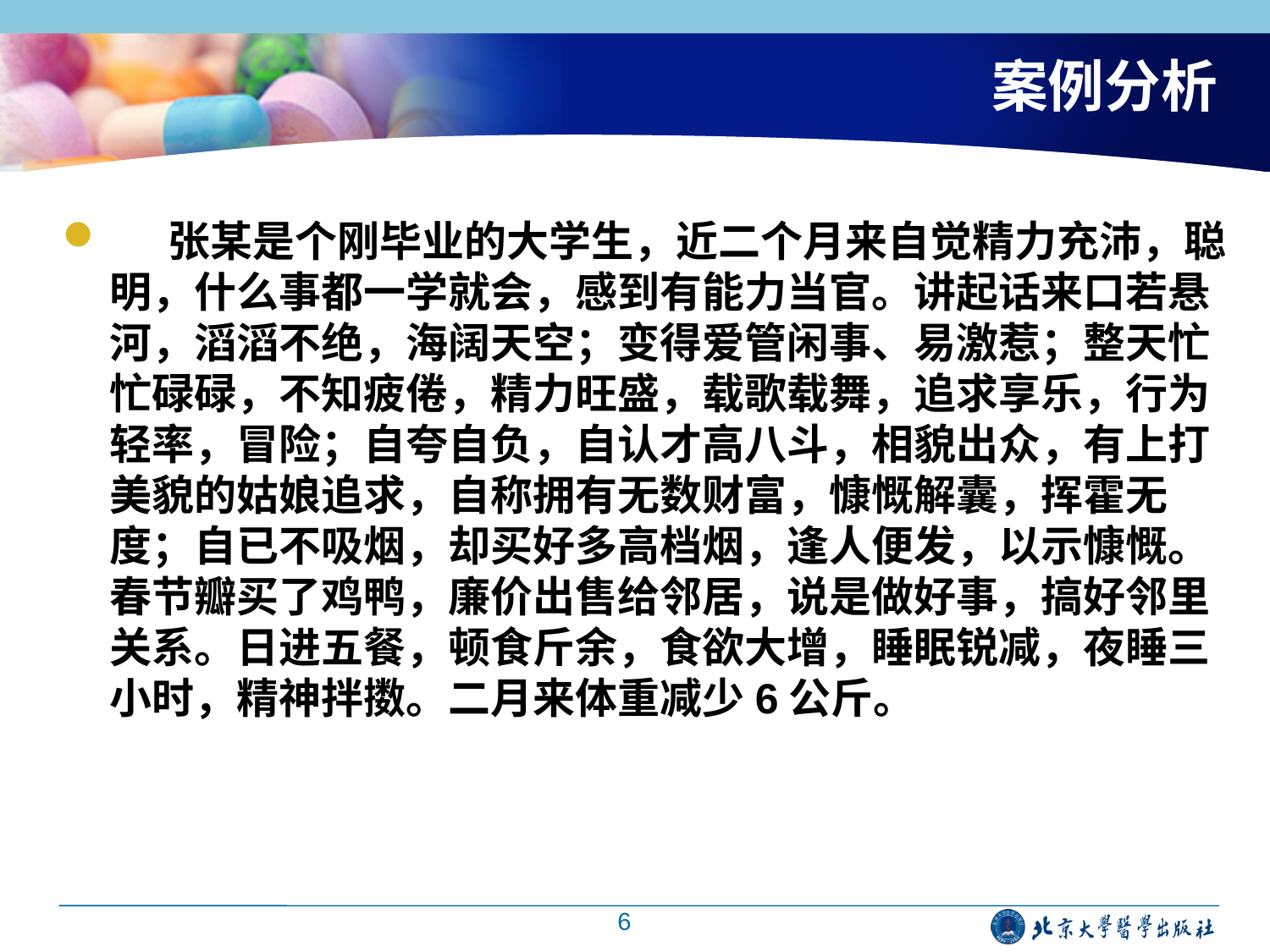

# 案例分析
     张某是个刚毕业的大学生，近二个月来自觉精力充沛，聪明，什么事都一学就会，感到有能力当官。讲起话来口若悬河，滔滔不绝，海阔天空；变得爱管闲事、易激惹；整天忙忙碌碌，不知疲倦，精力旺盛，载歌载舞，追求享乐，行为轻率，冒险；自夸自负，自认才高八斗，相貌出众，有上打美貌的姑娘追求，自称拥有无数财富，慷慨解囊，挥霍无度；自已不吸烟，却买好多高档烟，逢人便发，以示慷慨。春节瓣买了鸡鸭，廉价出售给邻居，说是做好事，搞好邻里关系。日进五餐，顿食斤余，食欲大增，睡眠锐减，夜睡三小时，精神拌擞。二月来体重减少6公斤。

6